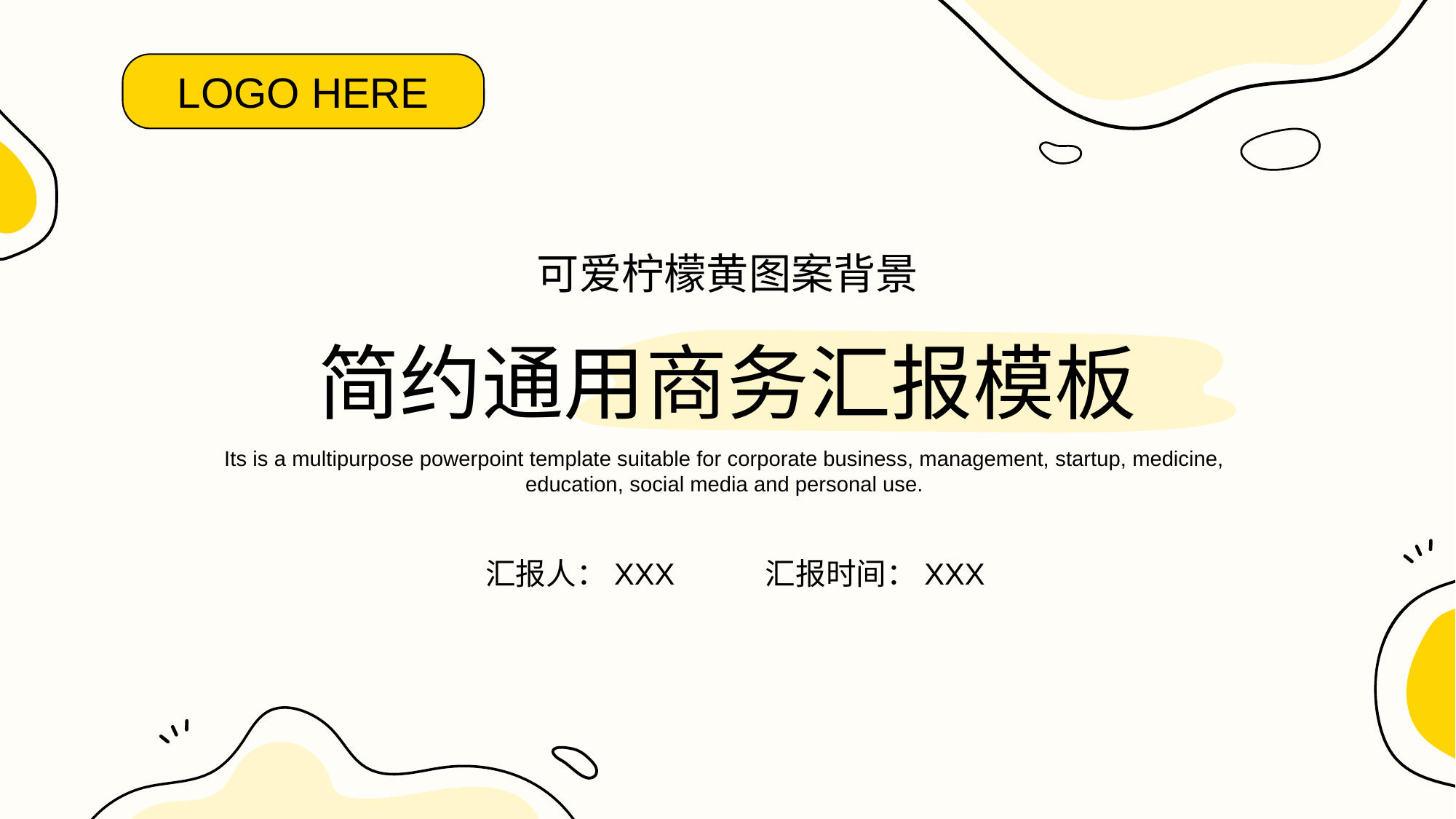

LOGO HERE
可爱柠檬黄图案背景
简约通用商务汇报模板

Its is a multipurpose powerpoint template suitable for corporate business, management, startup, medicine, education, social media and personal use.
汇报人：XXX
汇报时间：XXX